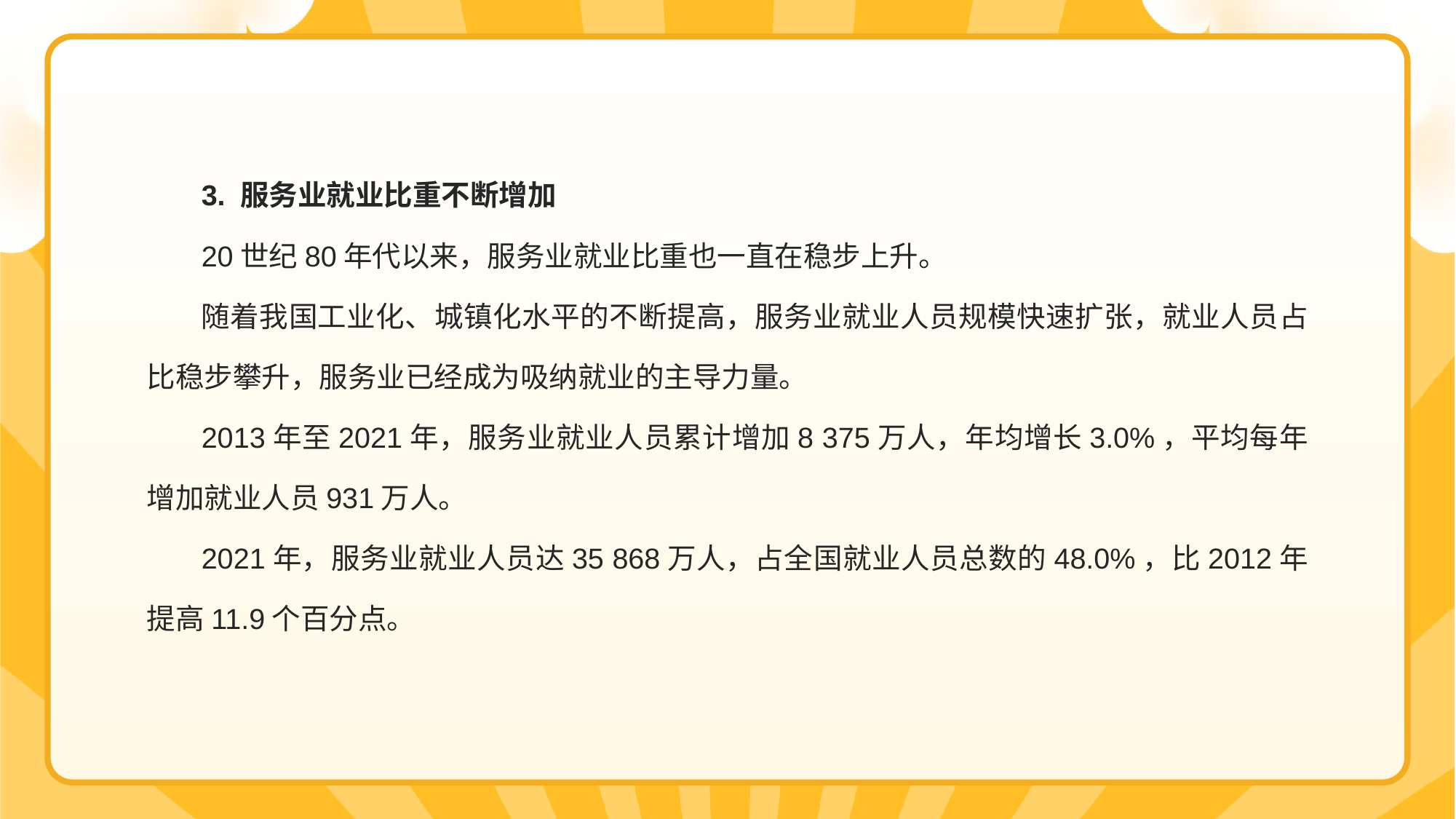

3. 服务业就业比重不断增加
20世纪80年代以来，服务业就业比重也一直在稳步上升。
随着我国工业化、城镇化水平的不断提高，服务业就业人员规模快速扩张，就业人员占比稳步攀升，服务业已经成为吸纳就业的主导力量。
2013年至2021年，服务业就业人员累计增加8 375万人，年均增长3.0%，平均每年增加就业人员931万人。
2021年，服务业就业人员达35 868万人，占全国就业人员总数的48.0%，比2012年提高11.9个百分点。